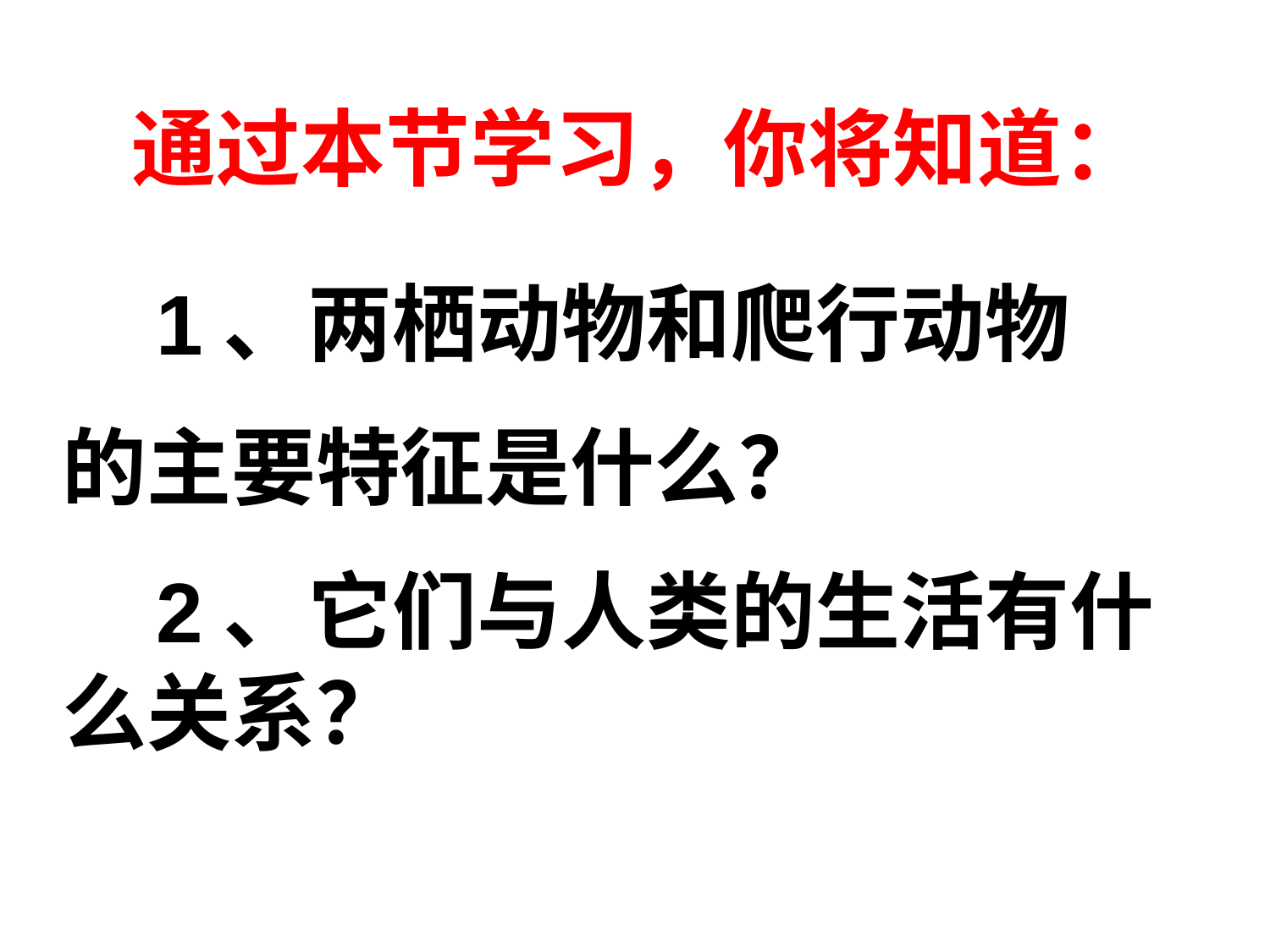

通过本节学习，你将知道：
    1、两栖动物和爬行动物
的主要特征是什么？
    2、它们与人类的生活有什么关系？